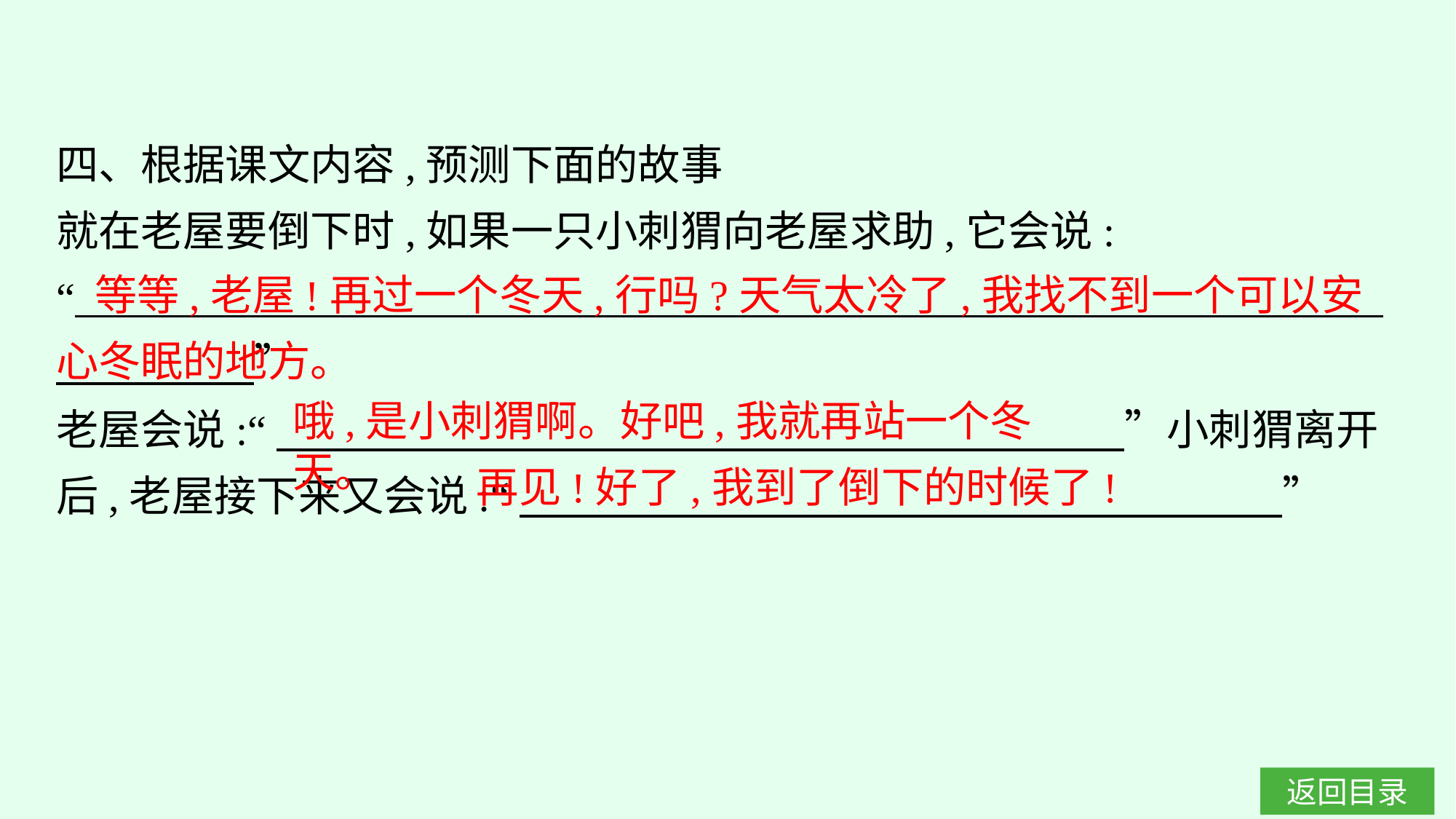

四、根据课文内容,预测下面的故事
就在老屋要倒下时,如果一只小刺猬向老屋求助,它会说:
“
　　   　　”
老屋会说:“　　　　　　　　　　　　　　　　　　　　”小刺猬离开后,老屋接下来又会说:“　　　　　　　　　　　　　　　　　　”
   等等,老屋!再过一个冬天,行吗?天气太冷了,我找不到一个可以安心冬眠的地方。
哦,是小刺猬啊。好吧,我就再站一个冬天。
再见!好了,我到了倒下的时候了!